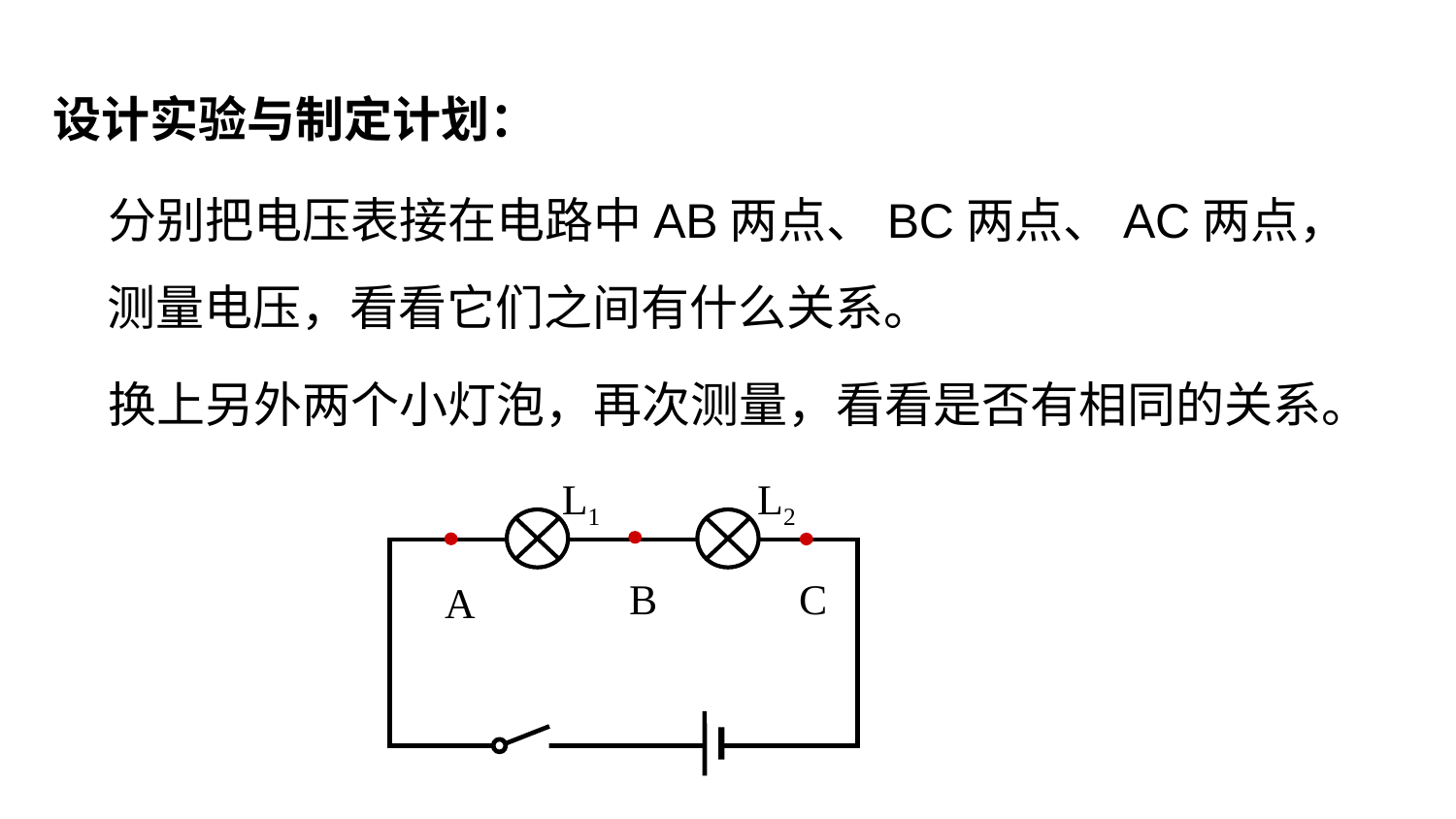

设计实验与制定计划：
    分别把电压表接在电路中AB两点、BC两点、AC两点，测量电压，看看它们之间有什么关系。
    换上另外两个小灯泡，再次测量，看看是否有相同的关系。
L1
L2

B
C
A